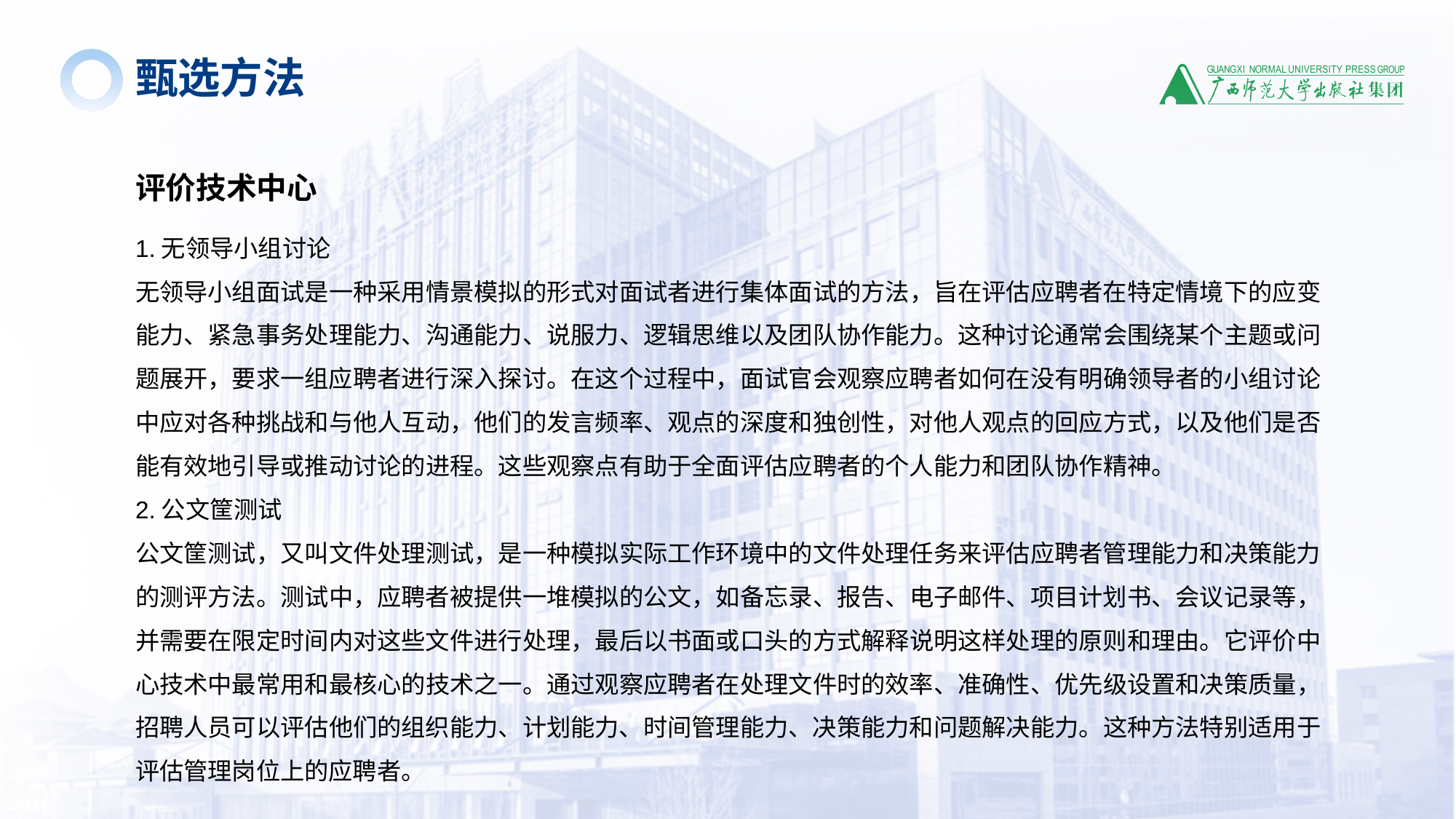

甄选方法

评价技术中心
1.无领导小组讨论
无领导小组面试是一种采用情景模拟的形式对面试者进行集体面试的方法，旨在评估应聘者在特定情境下的应变能力、紧急事务处理能力、沟通能力、说服力、逻辑思维以及团队协作能力。这种讨论通常会围绕某个主题或问题展开，要求一组应聘者进行深入探讨。在这个过程中，面试官会观察应聘者如何在没有明确领导者的小组讨论中应对各种挑战和与他人互动，他们的发言频率、观点的深度和独创性，对他人观点的回应方式，以及他们是否能有效地引导或推动讨论的进程。这些观察点有助于全面评估应聘者的个人能力和团队协作精神。
2.公文筐测试
公文筐测试，又叫文件处理测试，是一种模拟实际工作环境中的文件处理任务来评估应聘者管理能力和决策能力的测评方法。测试中，应聘者被提供一堆模拟的公文，如备忘录、报告、电子邮件、项目计划书、会议记录等，并需要在限定时间内对这些文件进行处理，最后以书面或口头的方式解释说明这样处理的原则和理由。它评价中心技术中最常用和最核心的技术之一。通过观察应聘者在处理文件时的效率、准确性、优先级设置和决策质量，招聘人员可以评估他们的组织能力、计划能力、时间管理能力、决策能力和问题解决能力。这种方法特别适用于评估管理岗位上的应聘者。